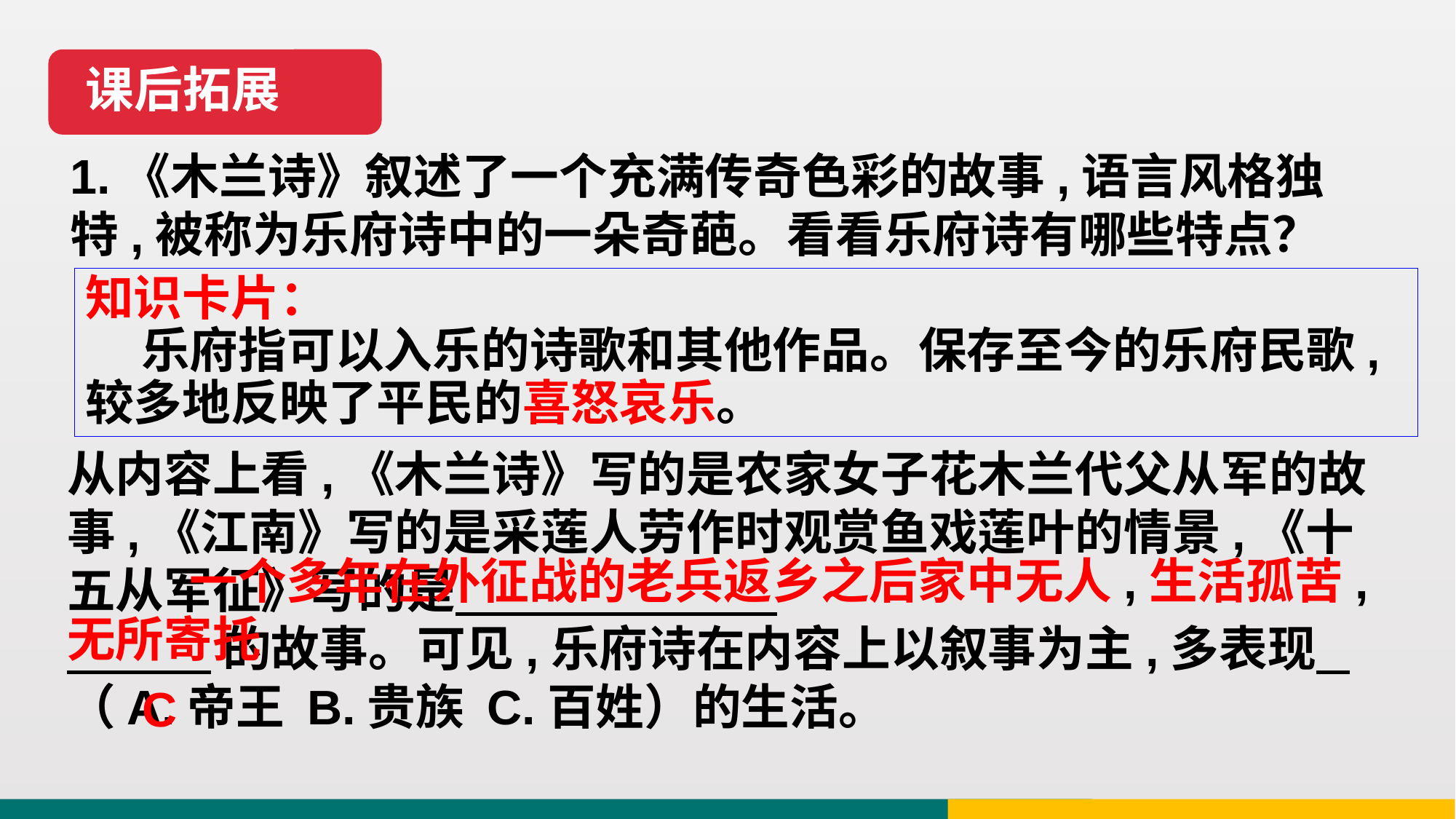

课后拓展
1.《木兰诗》叙述了一个充满传奇色彩的故事,语言风格独特,被称为乐府诗中的一朵奇葩。看看乐府诗有哪些特点？
知识卡片：
    乐府指可以入乐的诗歌和其他作品。保存至今的乐府民歌,较多地反映了平民的喜怒哀乐。
从内容上看,《木兰诗》写的是农家女子花木兰代父从军的故事,《江南》写的是采莲人劳作时观赏鱼戏莲叶的情景,《十五从军征》写的是
             的故事。可见,乐府诗在内容上以叙事为主,多表现    （A.帝王 B.贵族 C.百姓）的生活。
          一个多年在外征战的老兵返乡之后家中无人,生活孤苦,无所寄托
C